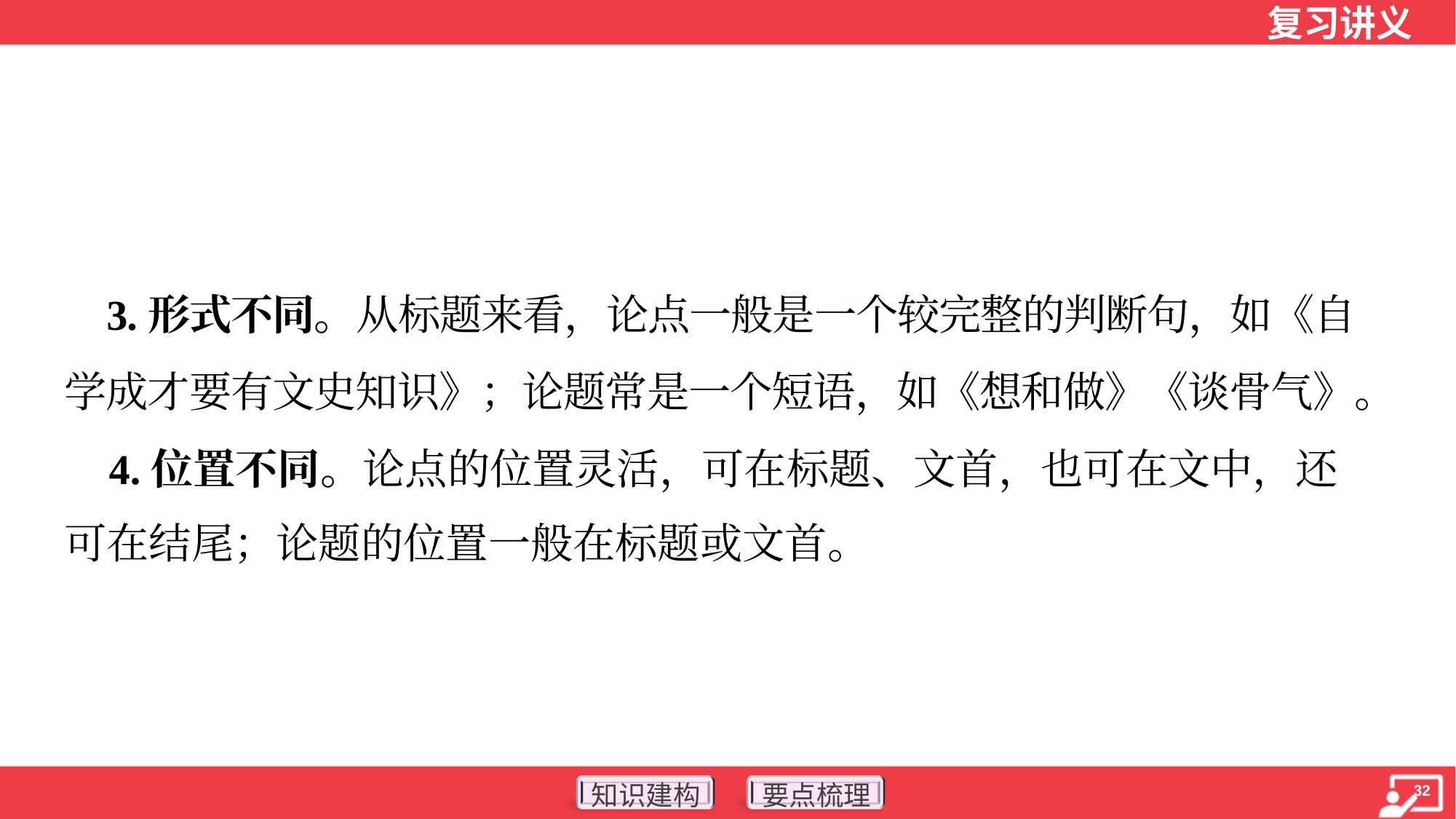

3.形式不同。从标题来看，论点一般是一个较完整的判断句，如《自
学成才要有文史知识》；论题常是一个短语，如《想和做》《谈骨气》。
    4.位置不同。论点的位置灵活，可在标题、文首，也可在文中，还
可在结尾；论题的位置一般在标题或文首。